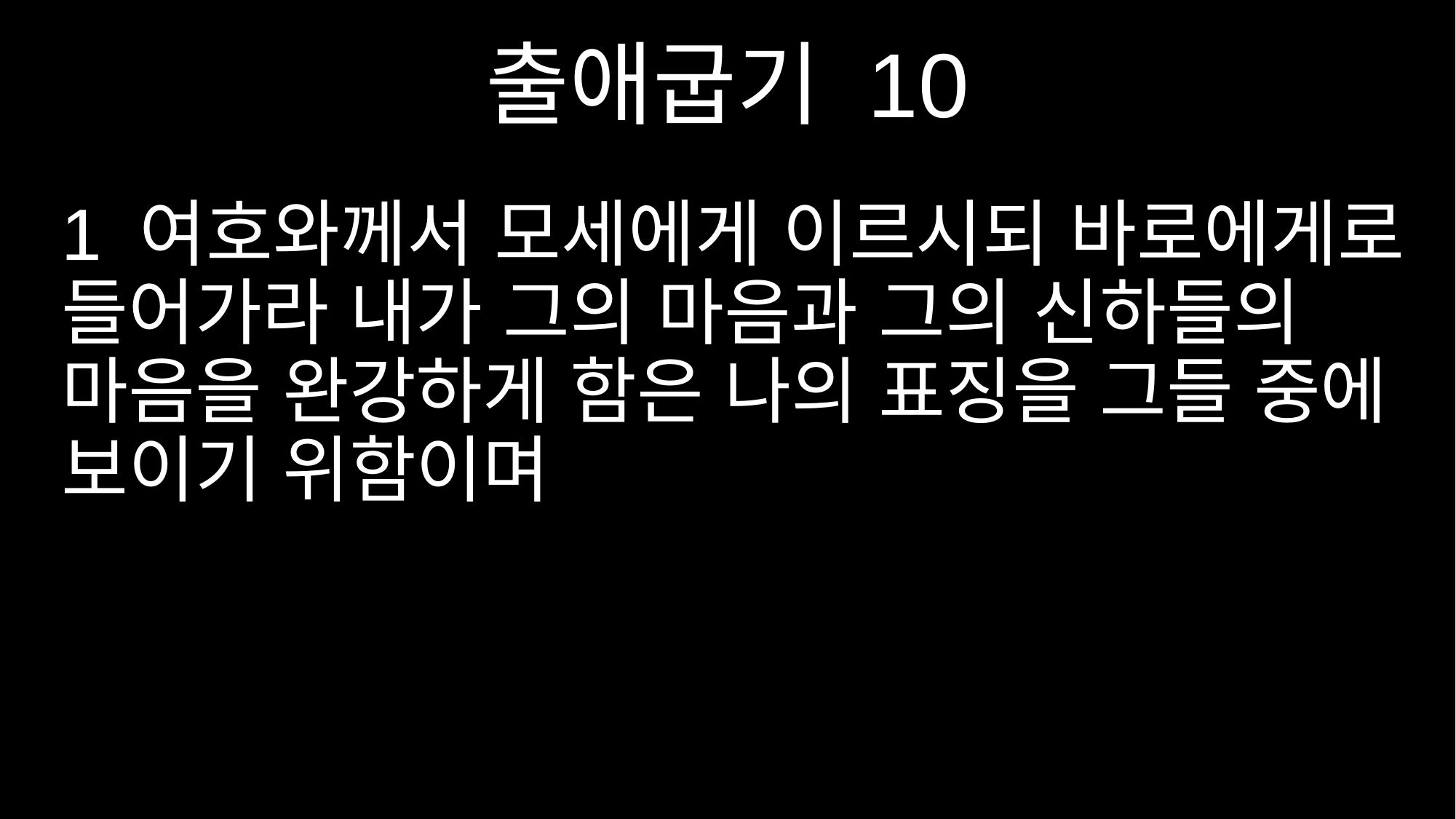

출애굽기 10
1 여호와께서 모세에게 이르시되 바로에게로 들어가라 내가 그의 마음과 그의 신하들의 마음을 완강하게 함은 나의 표징을 그들 중에 보이기 위함이며